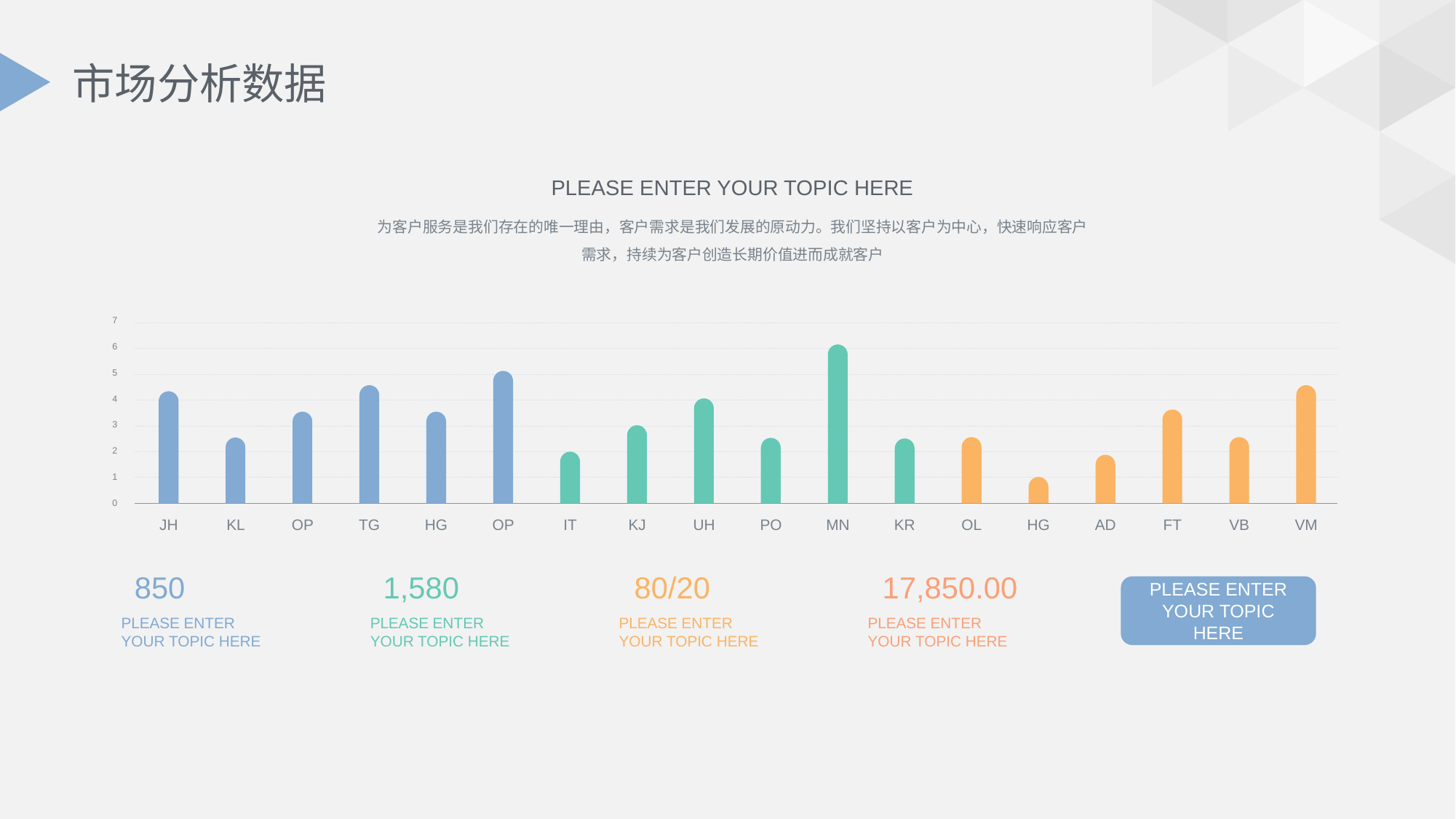

# 市场分析数据
PLEASE ENTER YOUR TOPIC HERE
为客户服务是我们存在的唯一理由，客户需求是我们发展的原动力。我们坚持以客户为中心，快速响应客户需求，持续为客户创造长期价值进而成就客户
7
6

5

4

3

2

1

0
JH
KL
OP
TG
HG
OP
IT
KJ
UH
PO
MN
KR
OL
HG
AD
FT
VB
VM
850
PLEASE ENTER
YOUR TOPIC HERE
1,580
PLEASE ENTER
YOUR TOPIC HERE
80/20
PLEASE ENTER
YOUR TOPIC HERE
17,850.00
PLEASE ENTER
YOUR TOPIC HERE
PLEASE ENTER
YOUR TOPIC HERE